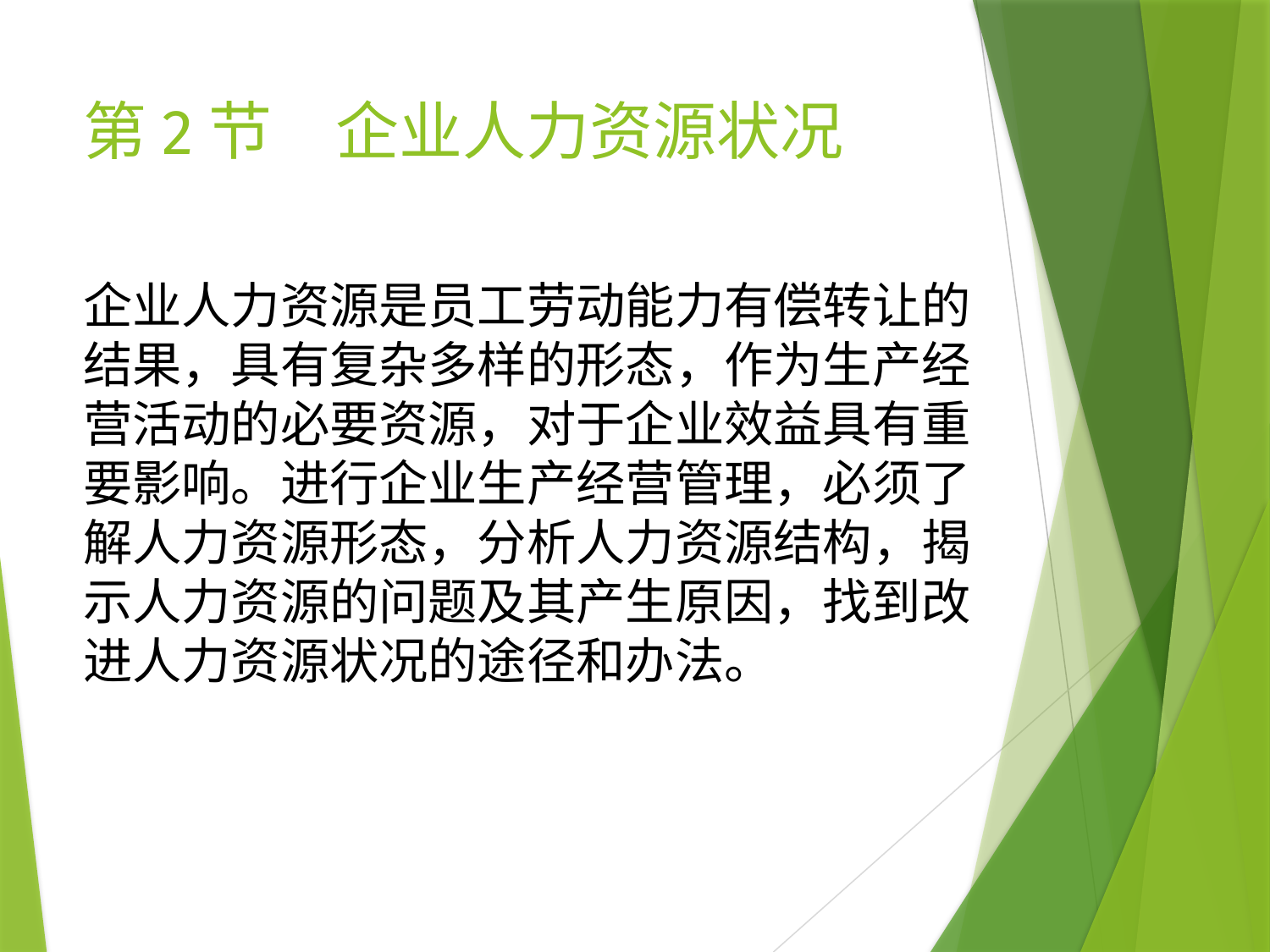

# 第2节　企业人力资源状况

企业人力资源是员工劳动能力有偿转让的结果，具有复杂多样的形态，作为生产经营活动的必要资源，对于企业效益具有重要影响。进行企业生产经营管理，必须了解人力资源形态，分析人力资源结构，揭示人力资源的问题及其产生原因，找到改进人力资源状况的途径和办法。